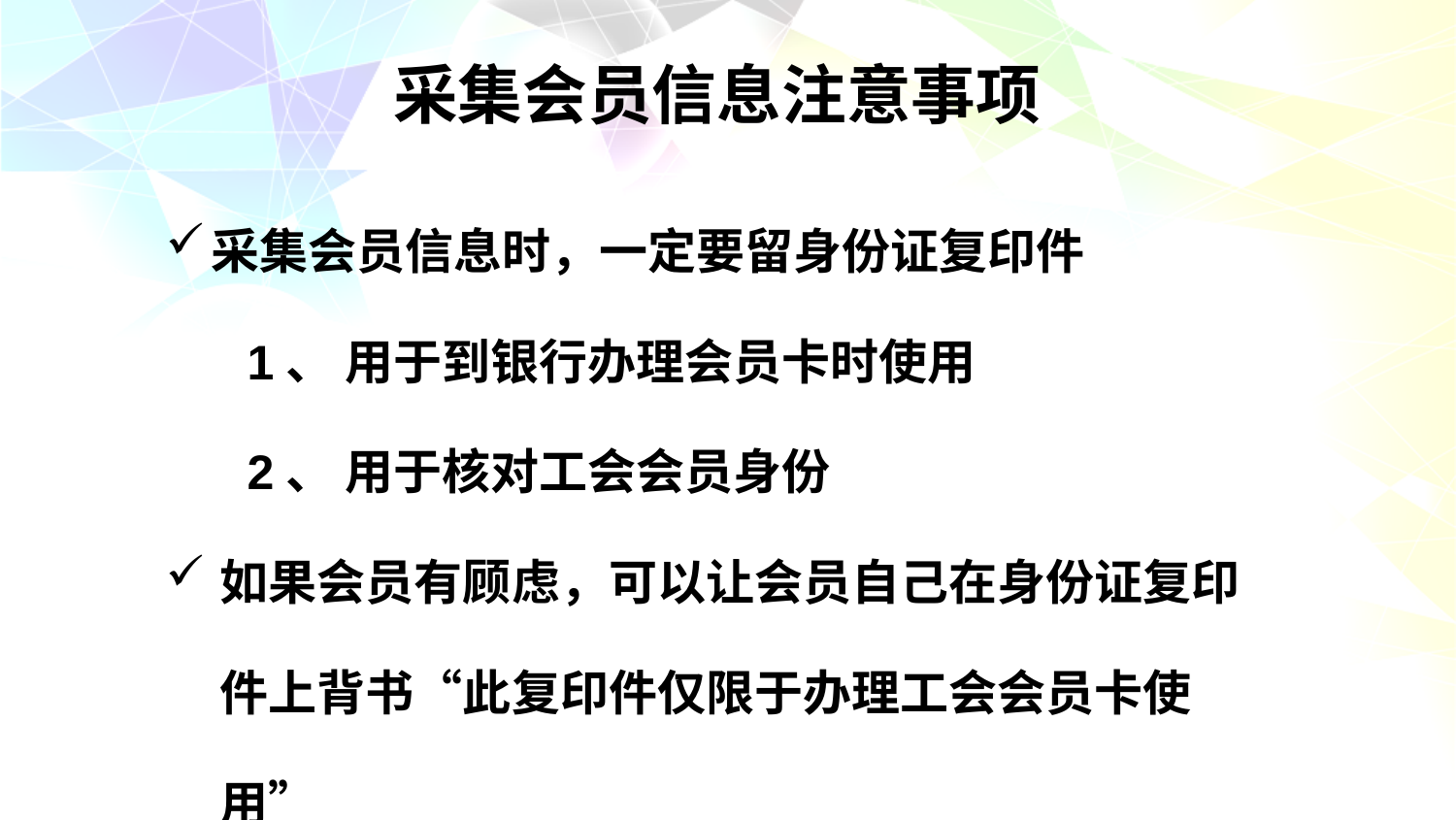

# 采集会员信息注意事项
采集会员信息时，一定要留身份证复印件
      1、 用于到银行办理会员卡时使用
      2、 用于核对工会会员身份
如果会员有顾虑，可以让会员自己在身份证复印件上背书“此复印件仅限于办理工会会员卡使用”